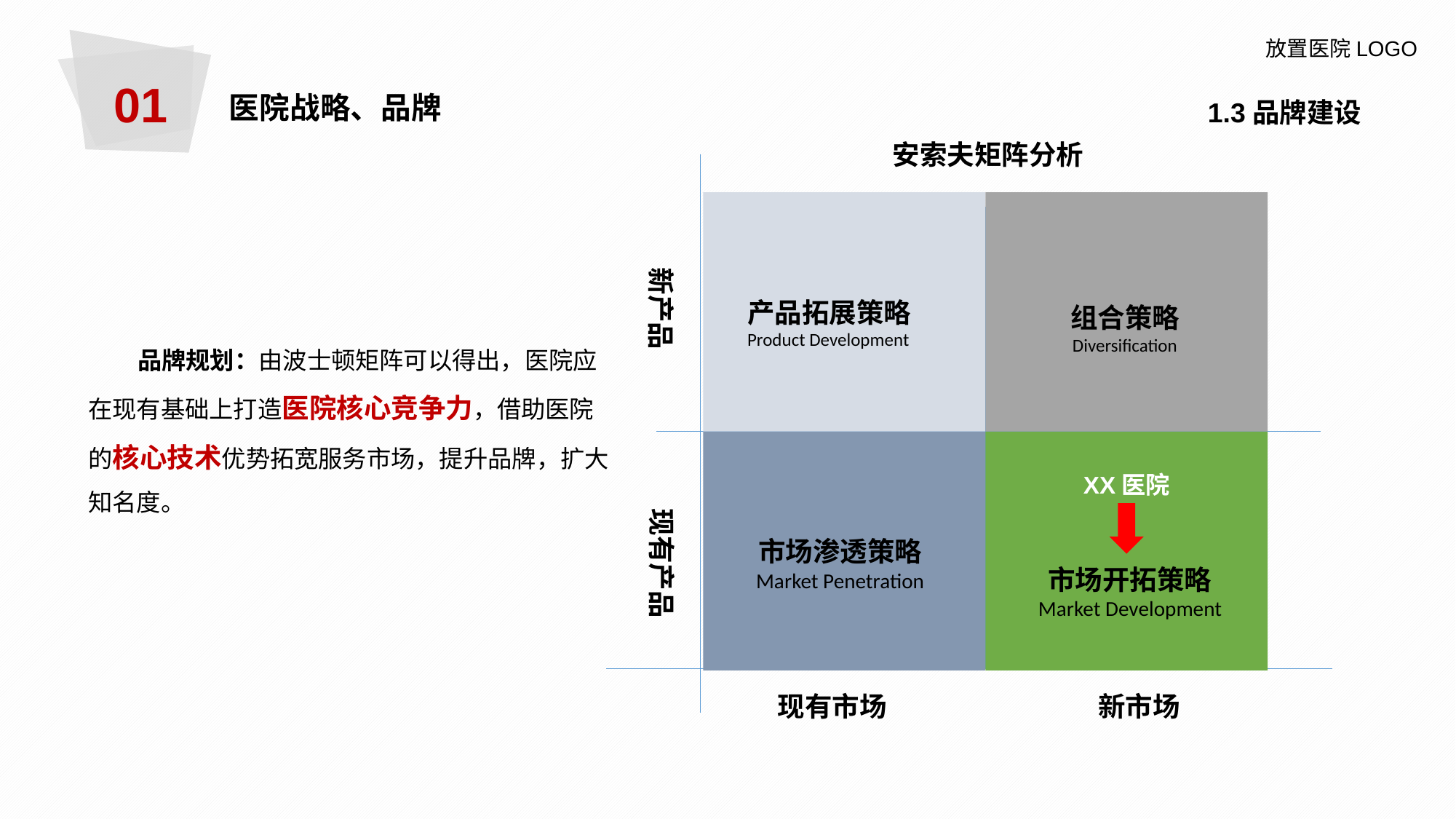

01
放置医院LOGO
医院战略、品牌
1.3品牌建设
安索夫矩阵分析

新产品
产品拓展策略
Product Development
组合策略
Diversification
        品牌规划：由波士顿矩阵可以得出，医院应在现有基础上打造医院核心竞争力，借助医院的核心技术优势拓宽服务市场，提升品牌，扩大知名度。

XX医院
现有产品

市场渗透策略
Market Penetration
市场开拓策略
Market Development
现有市场
新市场